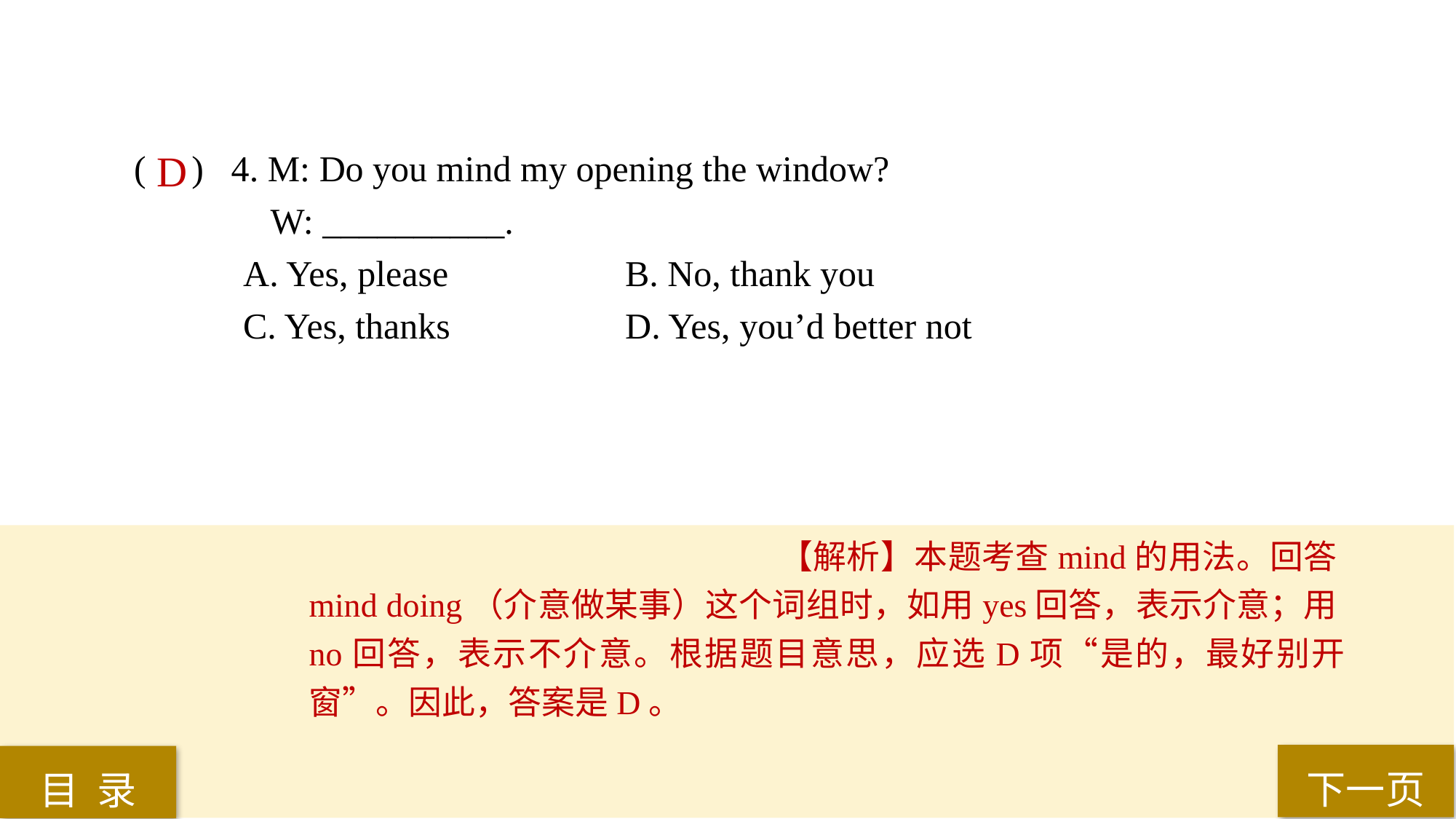

(     )   4. M: Do you mind my opening the window?
   W: __________.
A. Yes, please 		B. No, thank you
C. Yes, thanks 		D. Yes, you’d better not
D
【解析】本题考查mind的用法。回答mind doing（介意做某事）这个词组时，如用yes回答，表示介意；用no回答，表示不介意。根据题目意思，应选D项“是的，最好别开窗”。因此，答案是D。